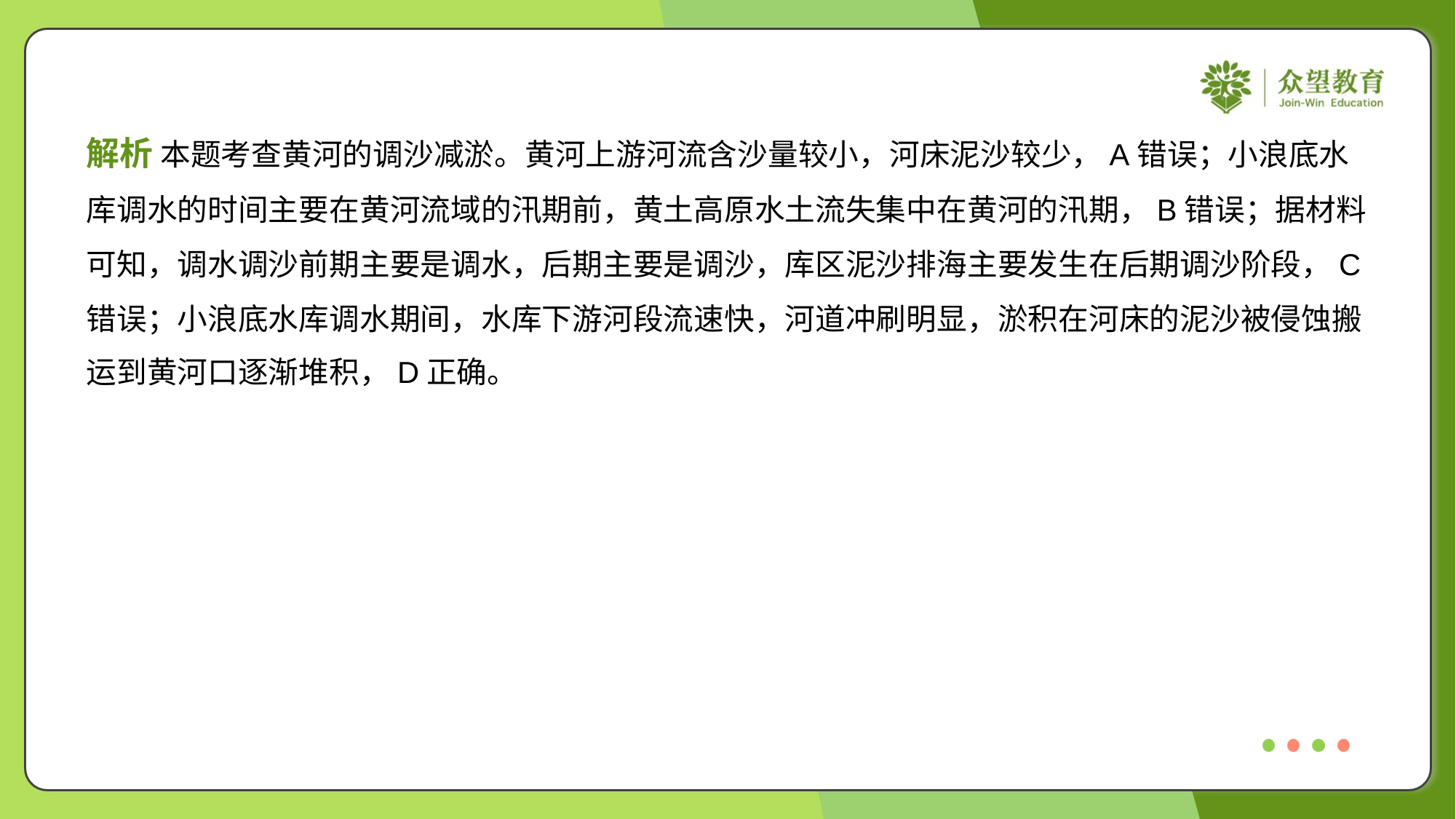

解析 本题考查黄河的调沙减淤。黄河上游河流含沙量较小，河床泥沙较少，A错误；小浪底水
库调水的时间主要在黄河流域的汛期前，黄土高原水土流失集中在黄河的汛期，B错误；据材料
可知，调水调沙前期主要是调水，后期主要是调沙，库区泥沙排海主要发生在后期调沙阶段，C
错误；小浪底水库调水期间，水库下游河段流速快，河道冲刷明显，淤积在河床的泥沙被侵蚀搬
运到黄河口逐渐堆积，D正确。